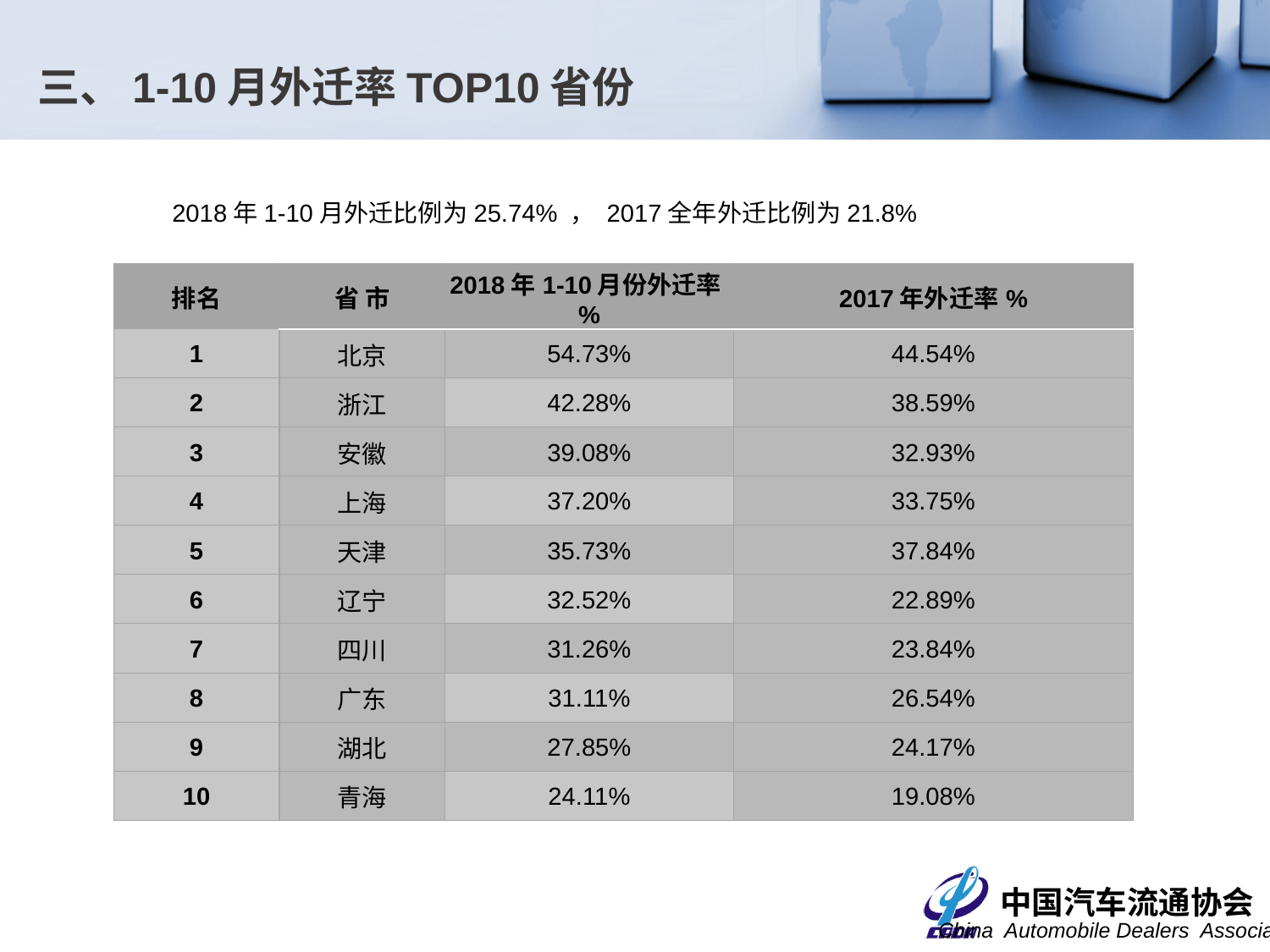

# 三、1-10月外迁率TOP10省份
2018年1-10月外迁比例为25.74% ， 2017全年外迁比例为21.8%
| 排名 | 省 市 | 2018年1-10月份外迁率% | 2017年外迁率% |
| --- | --- | --- | --- |
| 1 | 北京 | 54.73% | 44.54% |
| 2 | 浙江 | 42.28% | 38.59% |
| 3 | 安徽 | 39.08% | 32.93% |
| 4 | 上海 | 37.20% | 33.75% |
| 5 | 天津 | 35.73% | 37.84% |
| 6 | 辽宁 | 32.52% | 22.89% |
| 7 | 四川 | 31.26% | 23.84% |
| 8 | 广东 | 31.11% | 26.54% |
| 9 | 湖北 | 27.85% | 24.17% |
| 10 | 青海 | 24.11% | 19.08% |